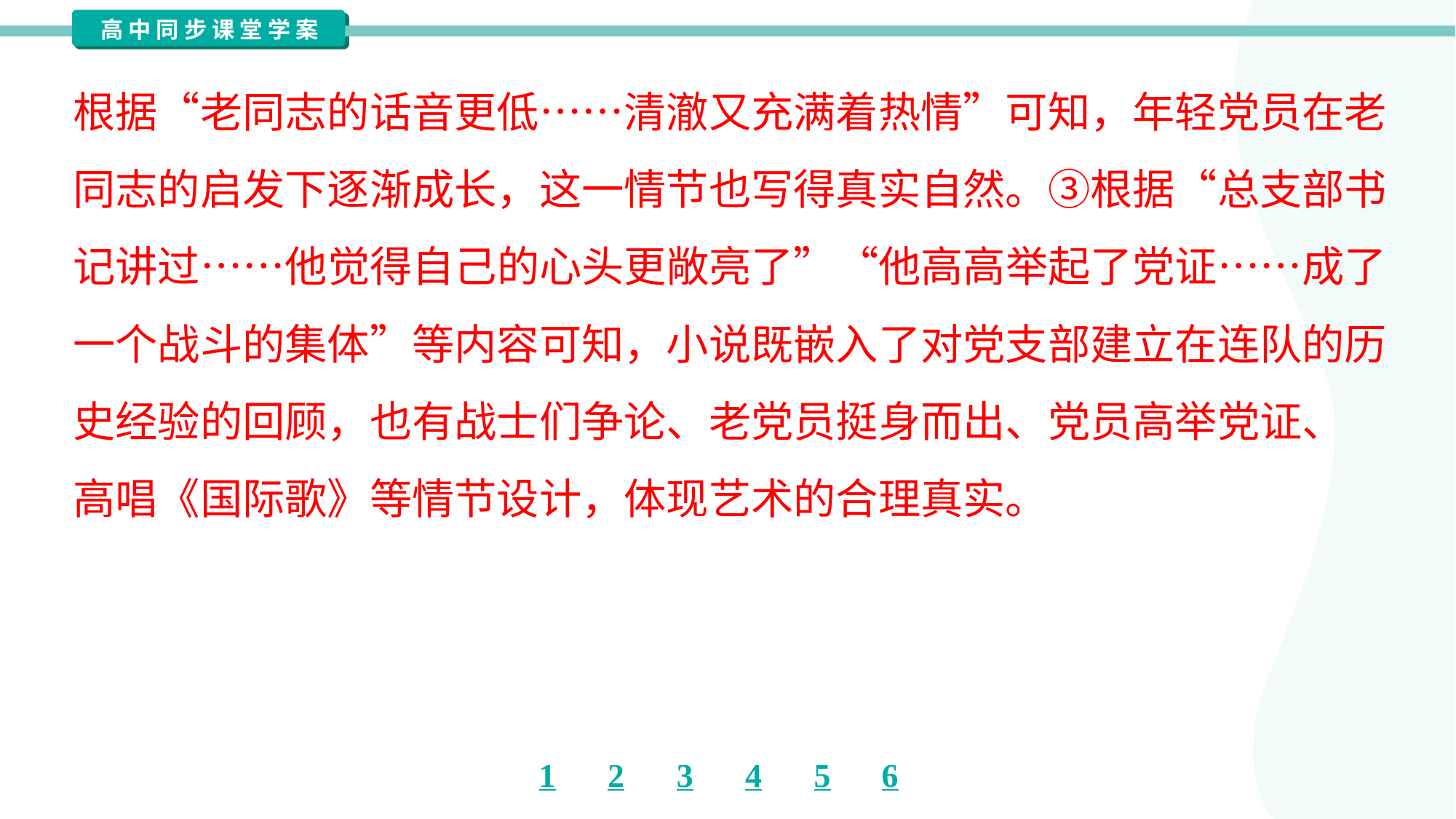

根据“老同志的话音更低……清澈又充满着热情”可知，年轻党员在老
同志的启发下逐渐成长，这一情节也写得真实自然。③根据“总支部书
记讲过……他觉得自己的心头更敞亮了”“他高高举起了党证……成了
一个战斗的集体”等内容可知，小说既嵌入了对党支部建立在连队的历
史经验的回顾，也有战士们争论、老党员挺身而出、党员高举党证、
高唱《国际歌》等情节设计，体现艺术的合理真实。